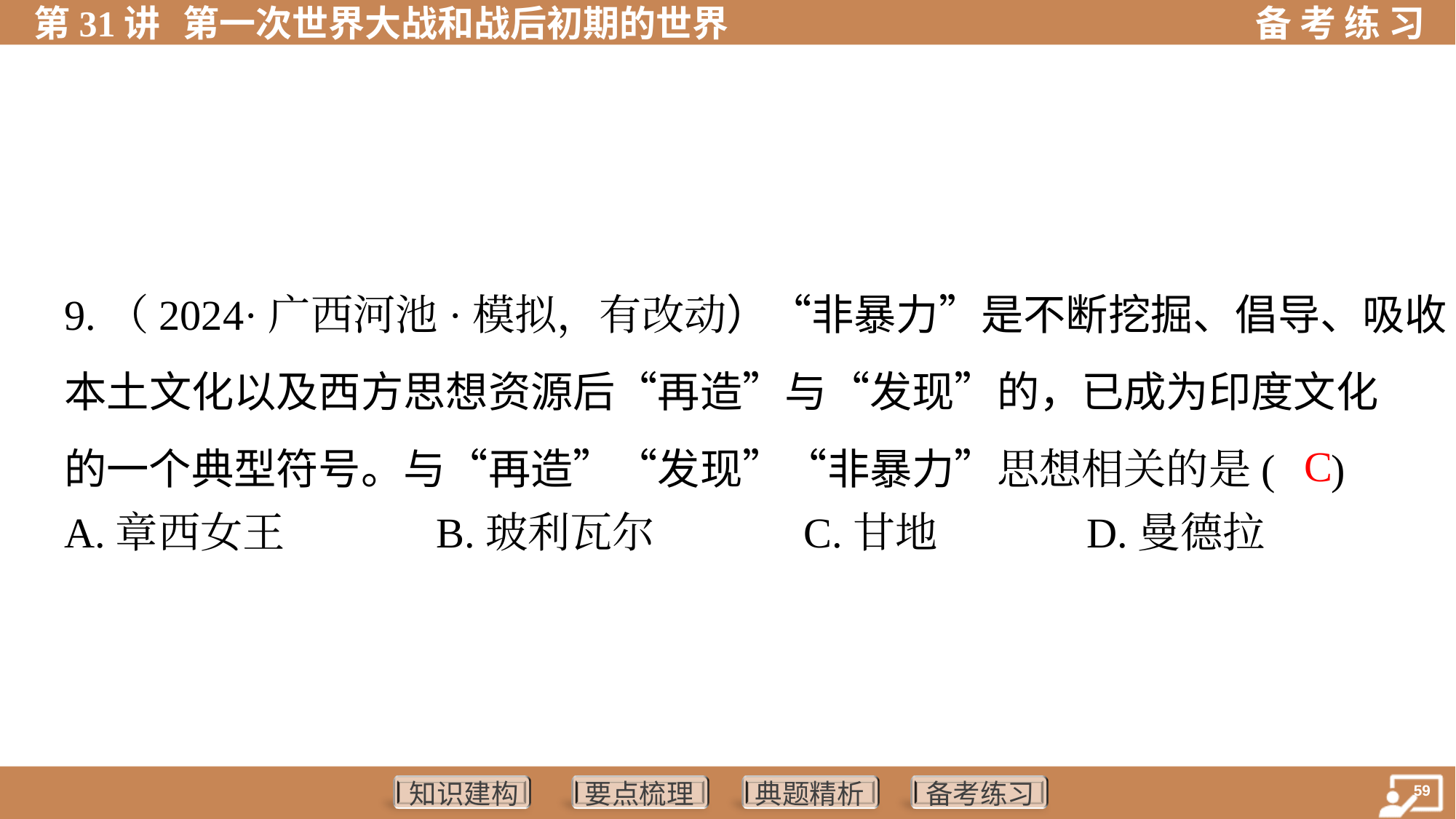

9.（2024·广西河池·模拟，有改动）“非暴力”是不断挖掘、倡导、吸收
本土文化以及西方思想资源后“再造”与“发现”的，已成为印度文化
的一个典型符号。与“再造”“发现”“非暴力”思想相关的是(     )
   C
A.章西女王	B.玻利瓦尔	C.甘地	D.曼德拉